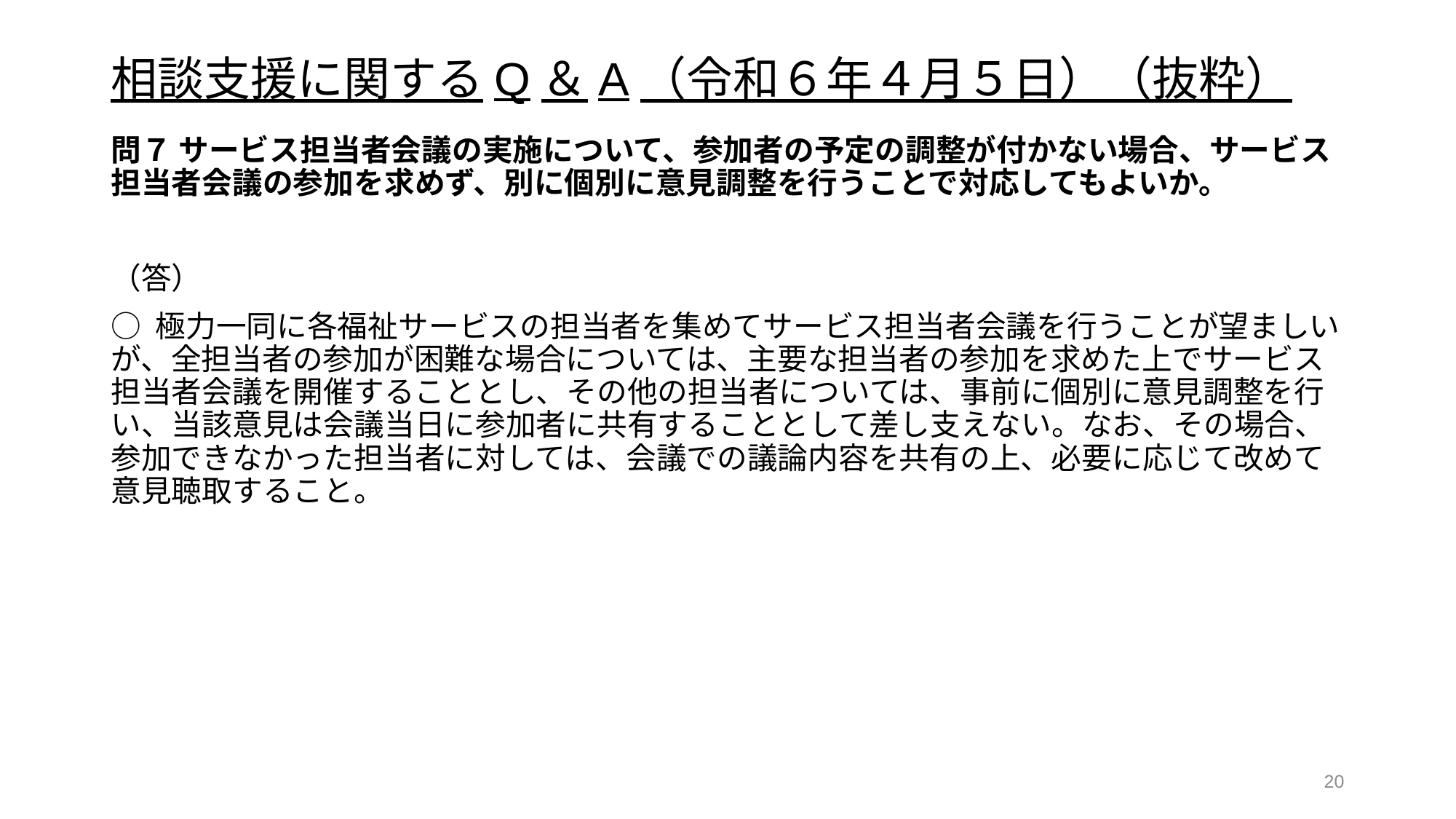

# 相談支援に関するQ＆A（令和６年４月５日）（抜粋）
問７ サービス担当者会議の実施について、参加者の予定の調整が付かない場合、サービス担当者会議の参加を求めず、別に個別に意見調整を行うことで対応してもよいか。

（答）
○ 極力一同に各福祉サービスの担当者を集めてサービス担当者会議を行うことが望ましいが、全担当者の参加が困難な場合については、主要な担当者の参加を求めた上でサービス担当者会議を開催することとし、その他の担当者については、事前に個別に意見調整を行い、当該意見は会議当日に参加者に共有することとして差し支えない。なお、その場合、参加できなかった担当者に対しては、会議での議論内容を共有の上、必要に応じて改めて意見聴取すること。
20